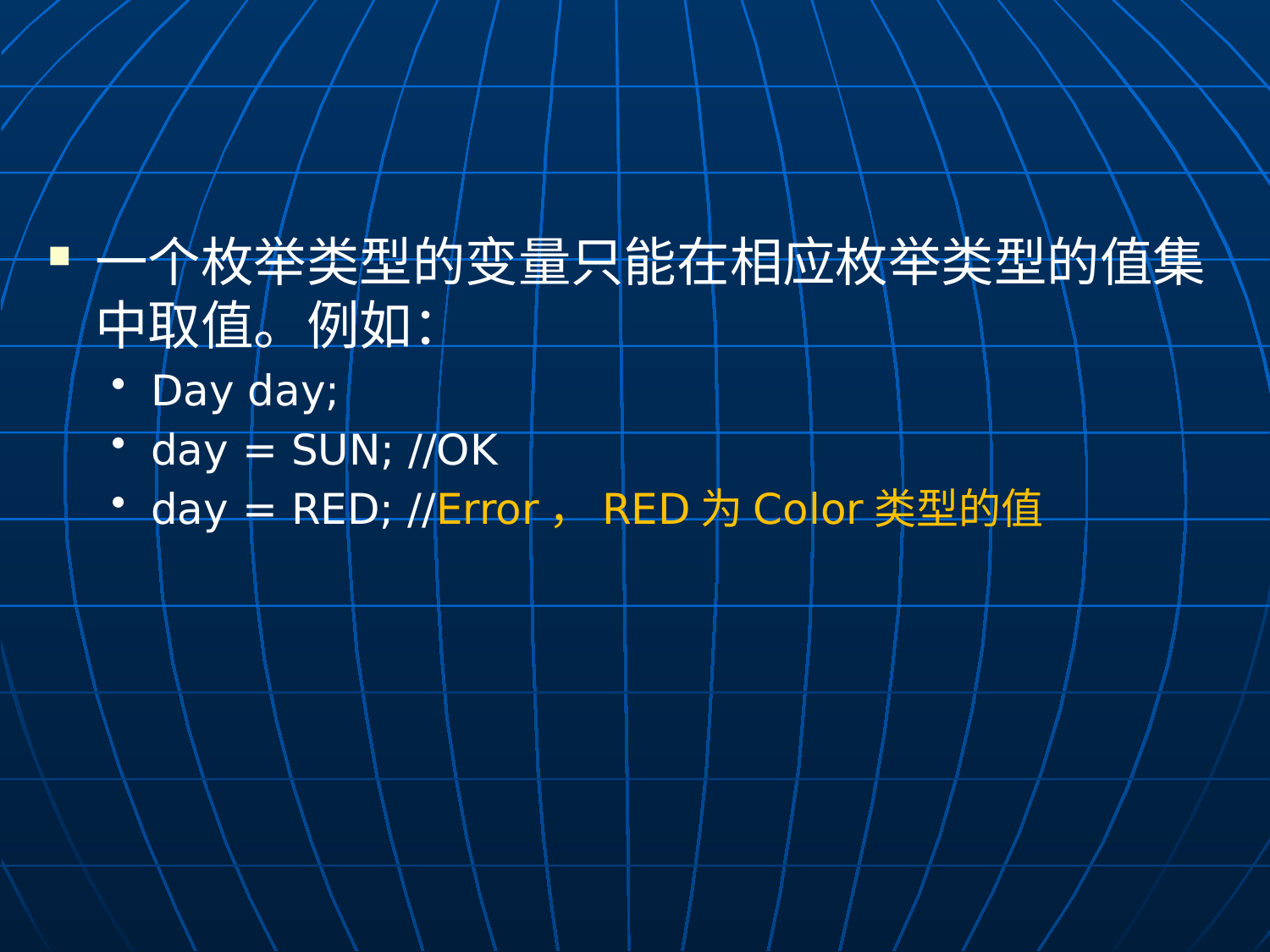

#
一个枚举类型的变量只能在相应枚举类型的值集中取值。例如：
Day day;
day = SUN; //OK
day = RED; //Error，RED为Color类型的值